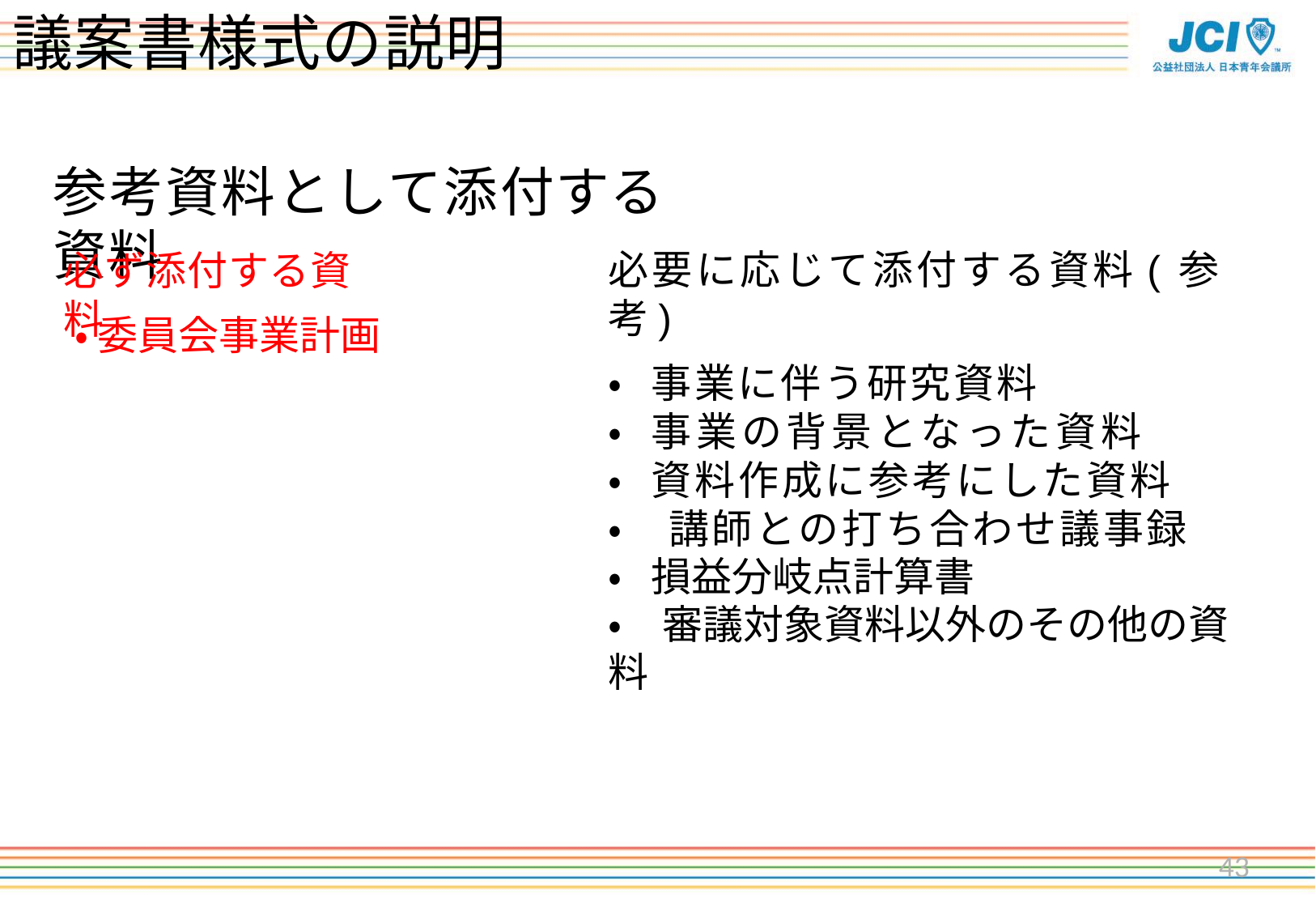

# 議案書様式の説明
参考資料として添付する資料
必要に応じて添付する資料(参考)
・ 事業に伴う研究資料
・ 事業の背景となった資料
・ 資料作成に参考にした資料
・　講師との打ち合わせ議事録
・ 損益分岐点計算書
・　審議対象資料以外のその他の資料
必ず添付する資料
・ 委員会事業計画

43